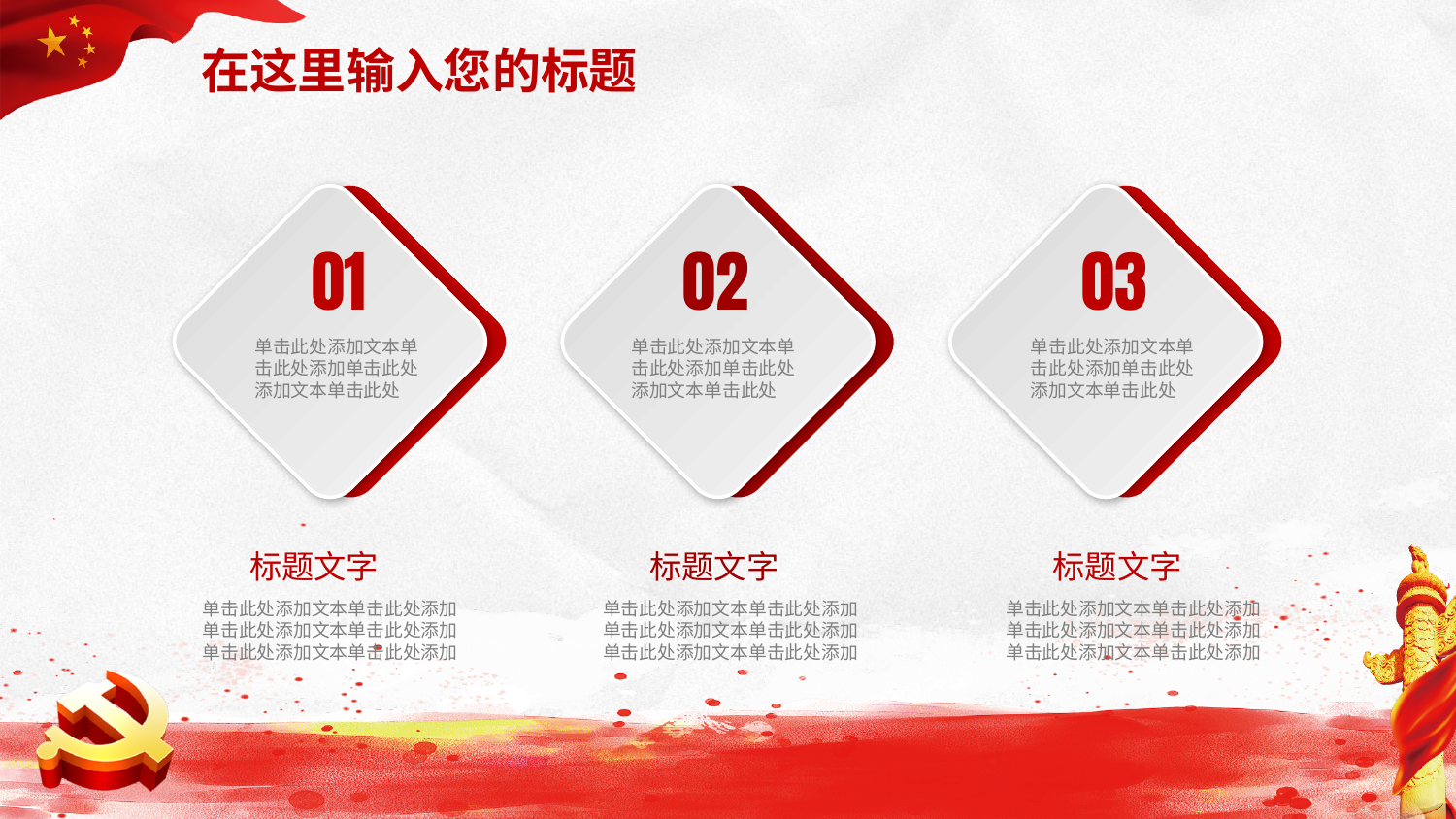

在这里输入您的标题

01
02
03
单击此处添加文本单击此处添加单击此处添加文本单击此处
单击此处添加文本单击此处添加单击此处添加文本单击此处
单击此处添加文本单击此处添加单击此处添加文本单击此处
标题文字
单击此处添加文本单击此处添加
单击此处添加文本单击此处添加
单击此处添加文本单击此处添加
标题文字
单击此处添加文本单击此处添加
单击此处添加文本单击此处添加
单击此处添加文本单击此处添加
标题文字
单击此处添加文本单击此处添加
单击此处添加文本单击此处添加
单击此处添加文本单击此处添加